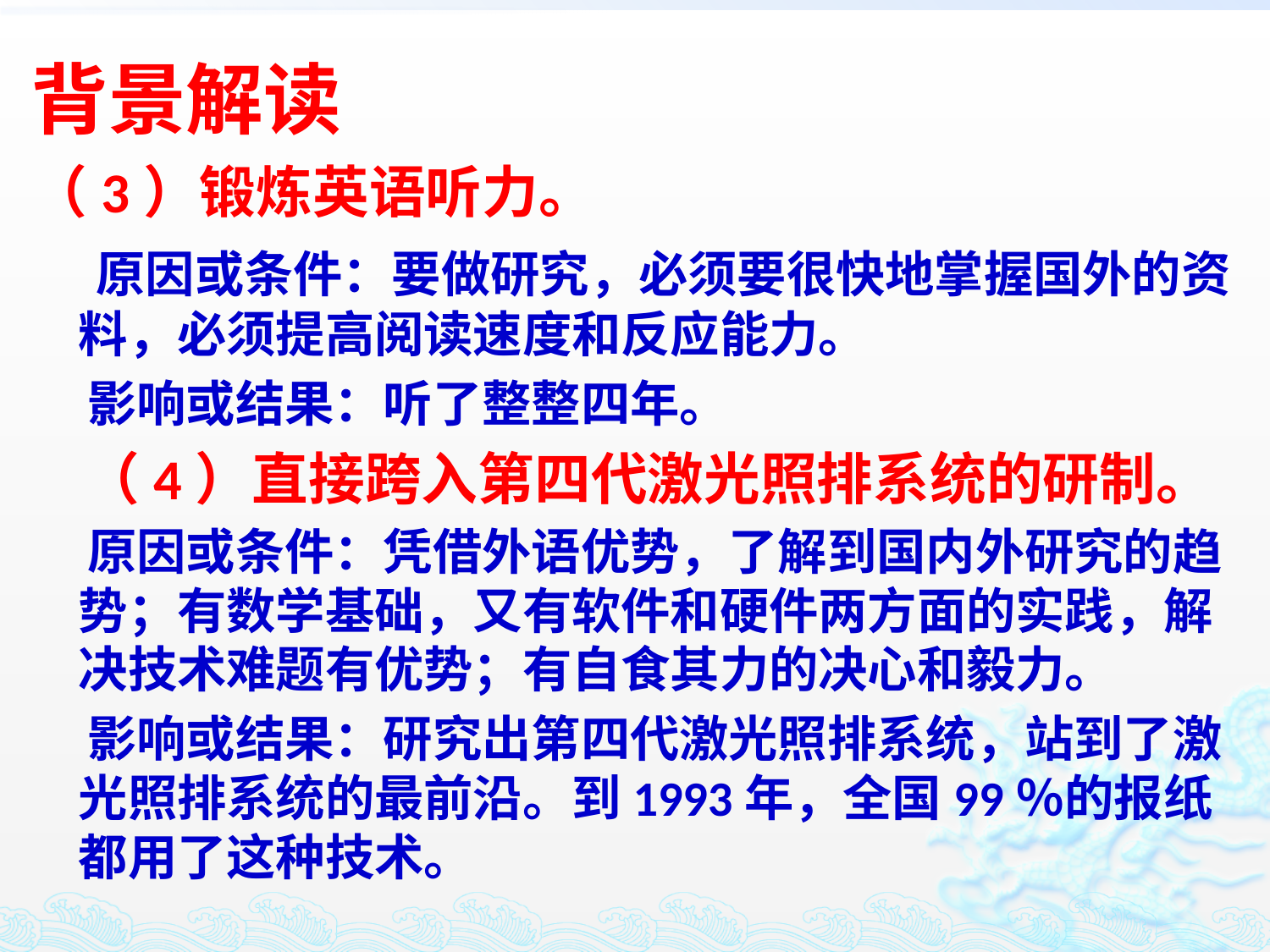

# 背景解读
（3）锻炼英语听力。
    原因或条件：要做研究，必须要很快地掌握国外的资料，必须提高阅读速度和反应能力。
    影响或结果：听了整整四年。
   （4）直接跨入第四代激光照排系统的研制。
    原因或条件：凭借外语优势，了解到国内外研究的趋势；有数学基础，又有软件和硬件两方面的实践，解决技术难题有优势；有自食其力的决心和毅力。
    影响或结果：研究出第四代激光照排系统，站到了激光照排系统的最前沿。到1993年，全国99％的报纸都用了这种技术。